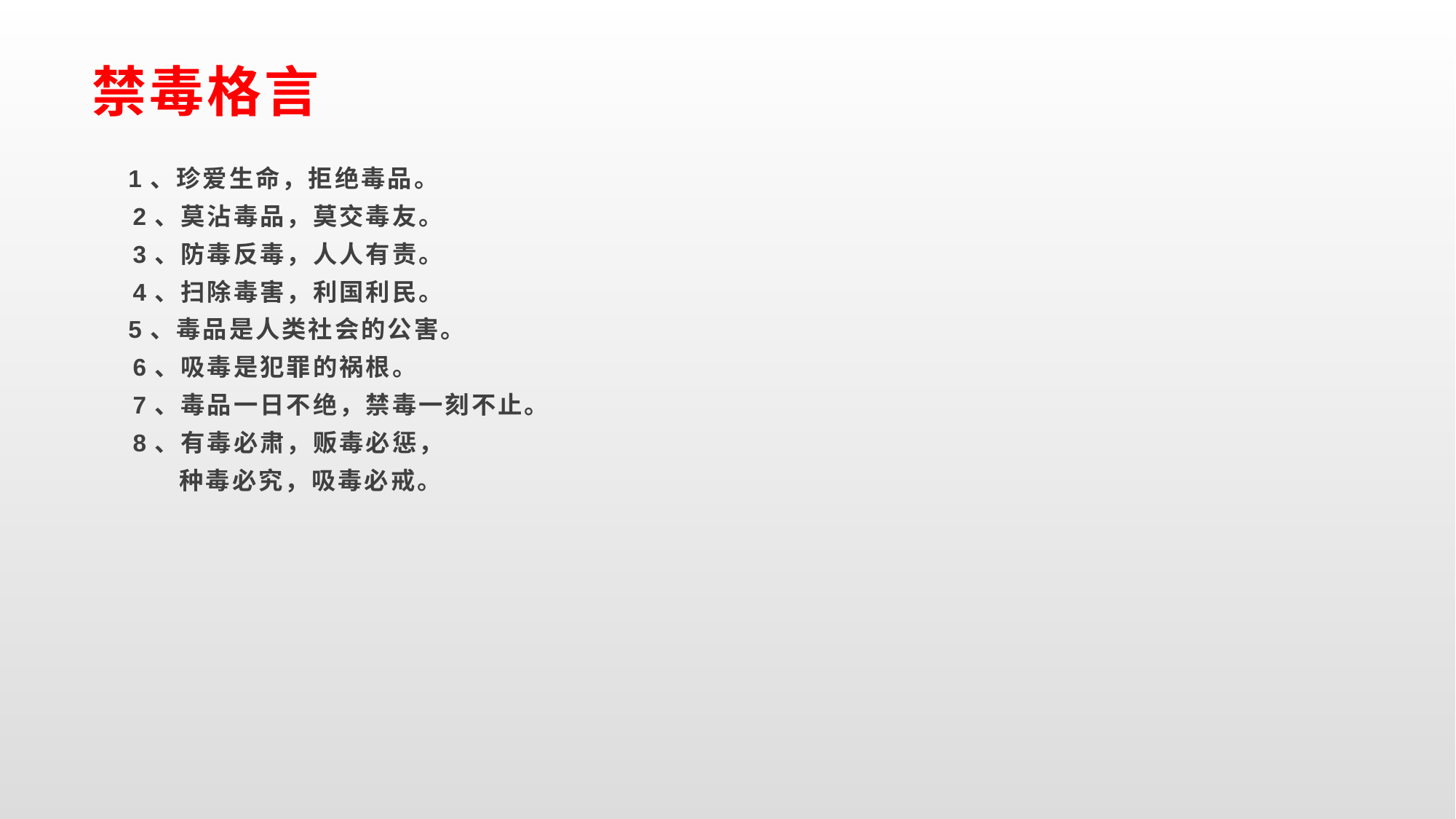

# 禁毒格言
 1、珍爱生命，拒绝毒品。
 2、莫沾毒品，莫交毒友。
 3、防毒反毒，人人有责。
 4、扫除毒害，利国利民。
 5、毒品是人类社会的公害。
 6、吸毒是犯罪的祸根。
 7、毒品一日不绝，禁毒一刻不止。
 8、有毒必肃，贩毒必惩，
       种毒必究，吸毒必戒。